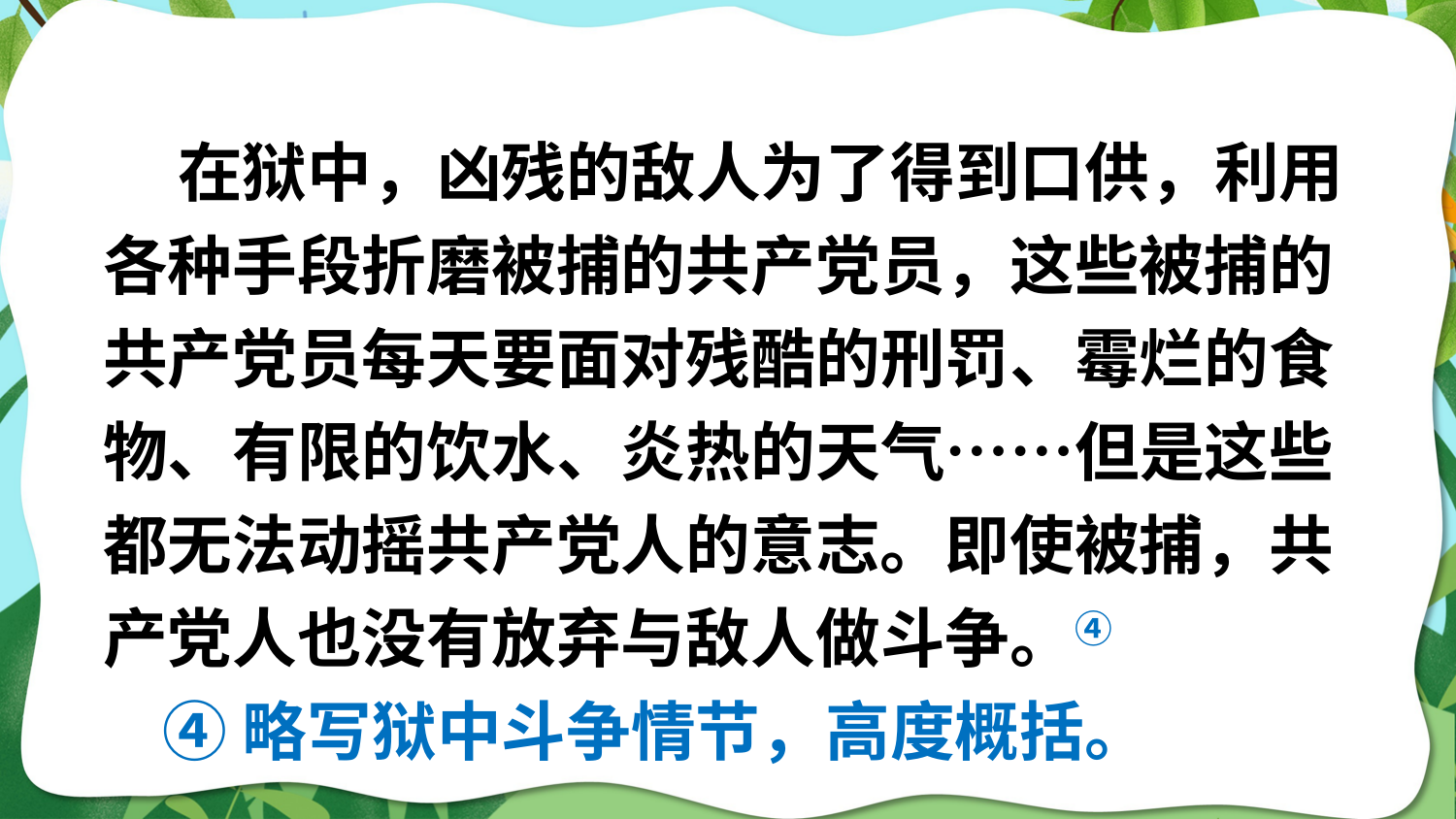

在狱中，凶残的敌人为了得到口供，利用各种手段折磨被捕的共产党员，这些被捕的共产党员每天要面对残酷的刑罚、霉烂的食物、有限的饮水、炎热的天气……但是这些都无法动摇共产党人的意志。即使被捕，共产党人也没有放弃与敌人做斗争。④
    ④略写狱中斗争情节，高度概括。